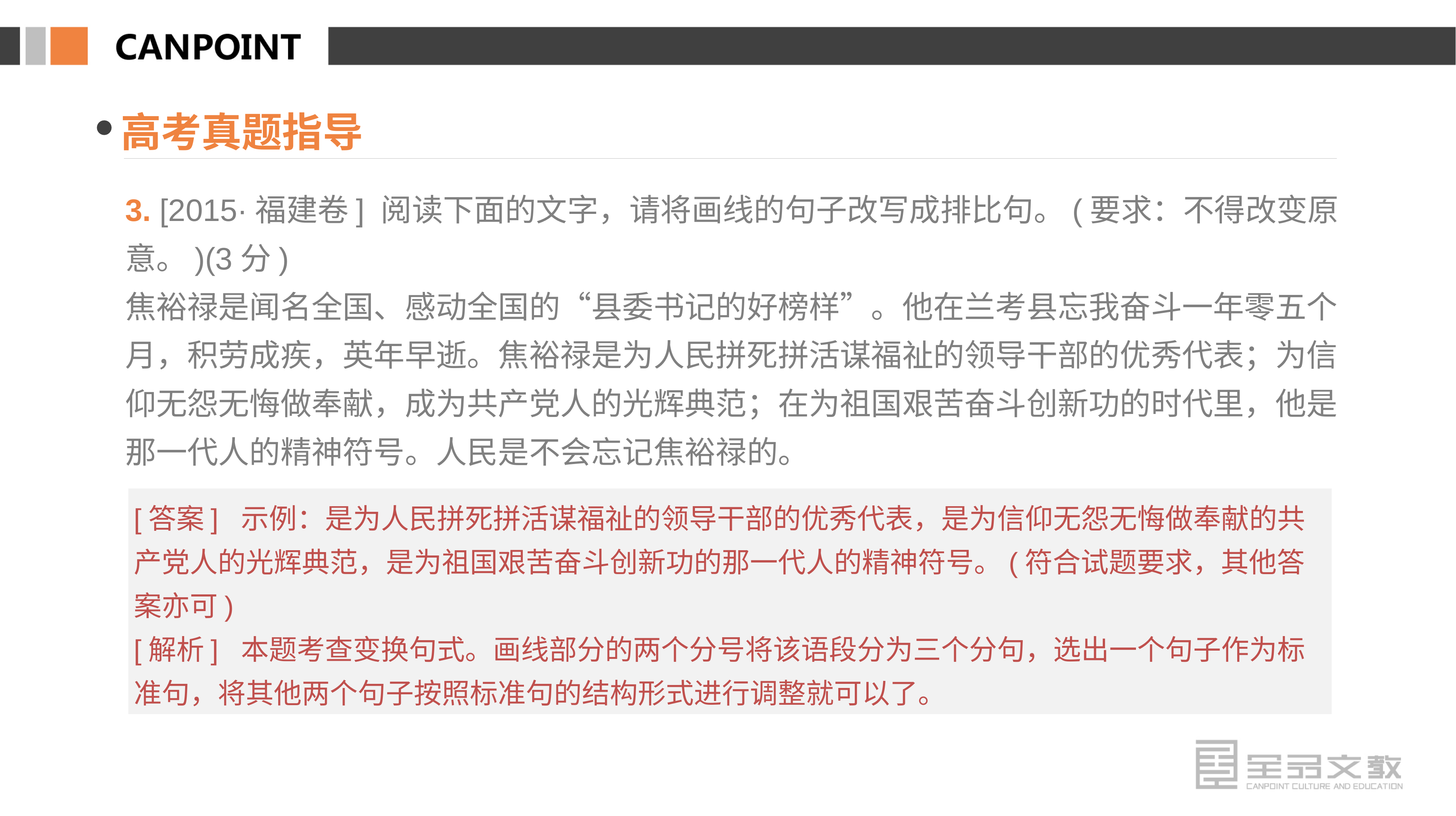

高考真题指导

3. [2015·福建卷] 阅读下面的文字，请将画线的句子改写成排比句。(要求：不得改变原意。)(3分)
焦裕禄是闻名全国、感动全国的“县委书记的好榜样”。他在兰考县忘我奋斗一年零五个月，积劳成疾，英年早逝。焦裕禄是为人民拼死拼活谋福祉的领导干部的优秀代表；为信仰无怨无悔做奉献，成为共产党人的光辉典范；在为祖国艰苦奋斗创新功的时代里，他是那一代人的精神符号。人民是不会忘记焦裕禄的。
[答案]  示例：是为人民拼死拼活谋福祉的领导干部的优秀代表，是为信仰无怨无悔做奉献的共产党人的光辉典范，是为祖国艰苦奋斗创新功的那一代人的精神符号。(符合试题要求，其他答案亦可)
[解析]  本题考查变换句式。画线部分的两个分号将该语段分为三个分句，选出一个句子作为标准句，将其他两个句子按照标准句的结构形式进行调整就可以了。